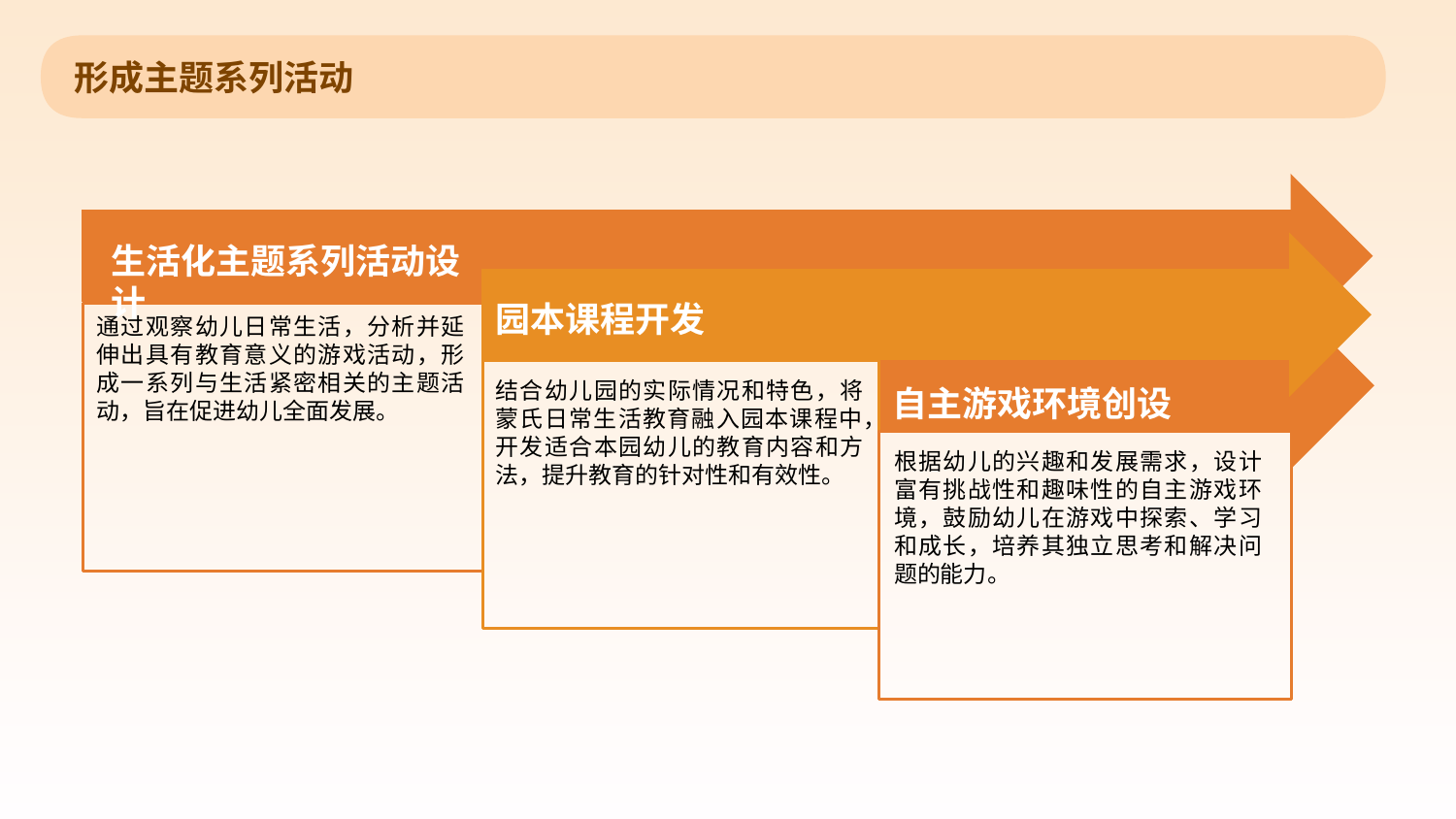

形成主题系列活动

生活化主题系列活动设计

园本课程开发
通过观察幼儿日常生活，分析并延伸出具有教育意义的游戏活动，形成一系列与生活紧密相关的主题活动，旨在促进幼儿全面发展。

结合幼儿园的实际情况和特色，将蒙氏日常生活教育融入园本课程中，开发适合本园幼儿的教育内容和方法，提升教育的针对性和有效性。

自主游戏环境创设

根据幼儿的兴趣和发展需求，设计富有挑战性和趣味性的自主游戏环境，鼓励幼儿在游戏中探索、学习和成长，培养其独立思考和解决问题的能力。